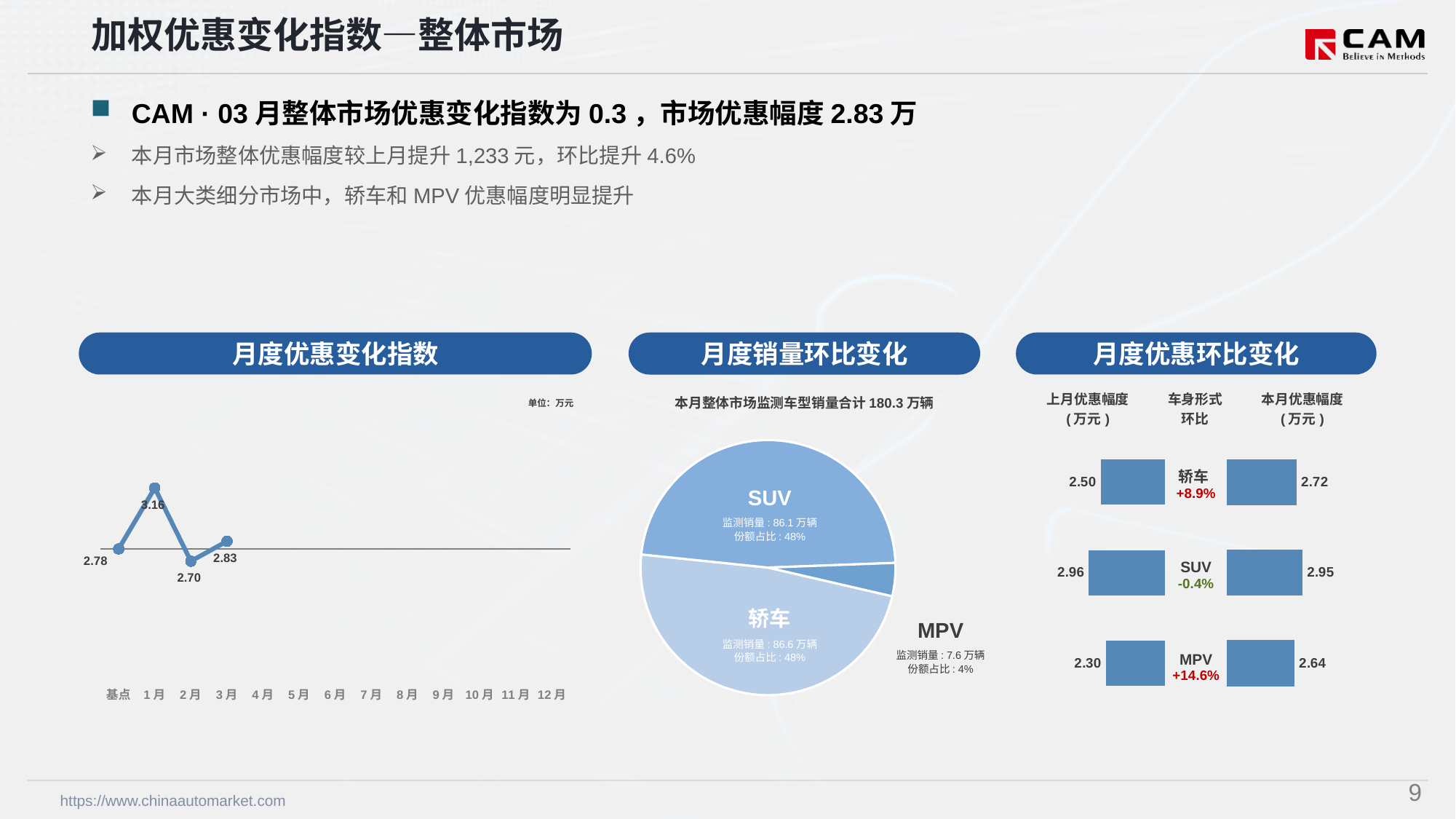

加权优惠变化指数—整体市场
CAM · 03月整体市场优惠变化指数为0.3，市场优惠幅度2.83万
本月市场整体优惠幅度较上月提升1,233元，环比提升4.6%
本月大类细分市场中，轿车和MPV优惠幅度明显提升
月度优惠变化指数

月度优惠环比变化

月度销量环比变化

本月整体市场监测车型销量合计180.3万辆

### Chart

| Category | 车身市场 |
|---|---|
| 轿车 | 866295.0 |
| SUV | 861344.0 |
| MPV | 75855.0 |
SUV
监测销量: 86.1万辆
份额占比: 48%
轿车
监测销量: 86.6万辆
份额占比: 48%
MPV
监测销量: 7.6万辆
份额占比: 4%

### Chart

| Category | Y2024 |
|---|---|
| 基点 | 0.0 |
| 1月 | 2.38 |
| 2月 | -0.48 |
| 3月 | 0.3 |
| 4月 | None |
| 5月 | None |
| 6月 | None |
| 7月 | None |
| 8月 | None |
| 9月 | None |
| 10月 | None |
| 11月 | None |
| 12月 | None |
| 上月优惠幅度 (万元) | 车身形式 环比 | 本月优惠幅度 (万元) |
| --- | --- | --- |
单位：万元
| 轿车+8.9% |
| --- |
| SUV -0.4% |
| MPV +14.6% |

### Chart

| Category | 成交均价 |
|---|---|
| 轿车 | 2.5 |
| SUV | 2.96 |
| MPV | 2.3 |

### Chart

| Category | 成交均价 |
|---|---|
| 轿车 | 2.72 |
| SUV | 2.95 |
| MPV | 2.64 |
SUV
监测销量: 90.5万辆
份额占比: 48%
轿车
监测销量: 89.1万辆
份额占比: 48%
9